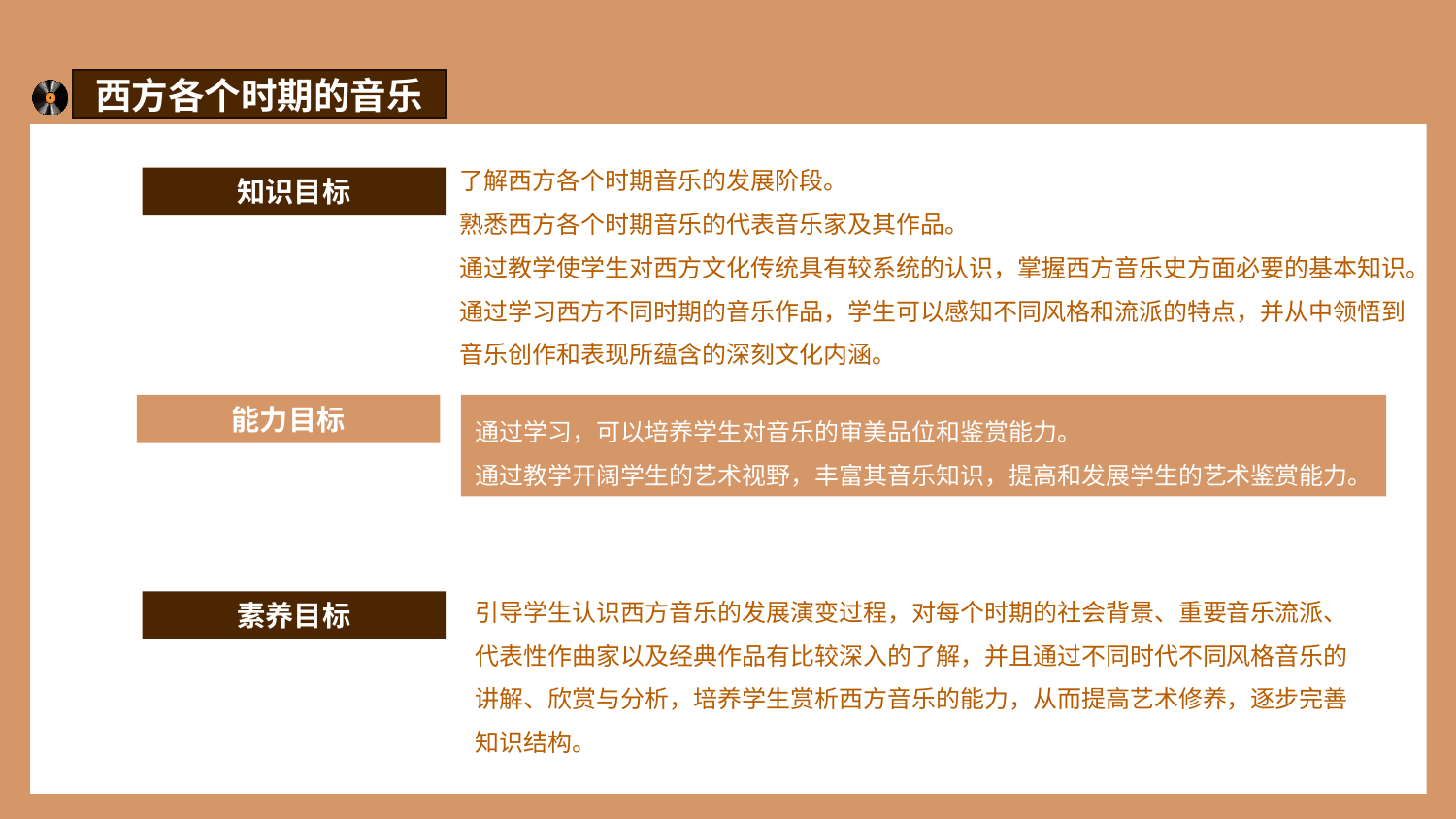

西方各个时期的音乐
了解西方各个时期音乐的发展阶段。
熟悉西方各个时期音乐的代表音乐家及其作品。
通过教学使学生对西方文化传统具有较系统的认识，掌握西方音乐史方面必要的基本知识。
通过学习西方不同时期的音乐作品，学生可以感知不同风格和流派的特点，并从中领悟到音乐创作和表现所蕴含的深刻文化内涵。
知识目标
能力目标
通过学习，可以培养学生对音乐的审美品位和鉴赏能力。
通过教学开阔学生的艺术视野，丰富其音乐知识，提高和发展学生的艺术鉴赏能力。
引导学生认识西方音乐的发展演变过程，对每个时期的社会背景、重要音乐流派、代表性作曲家以及经典作品有比较深入的了解，并且通过不同时代不同风格音乐的讲解、欣赏与分析，培养学生赏析西方音乐的能力，从而提高艺术修养，逐步完善知识结构。
素养目标